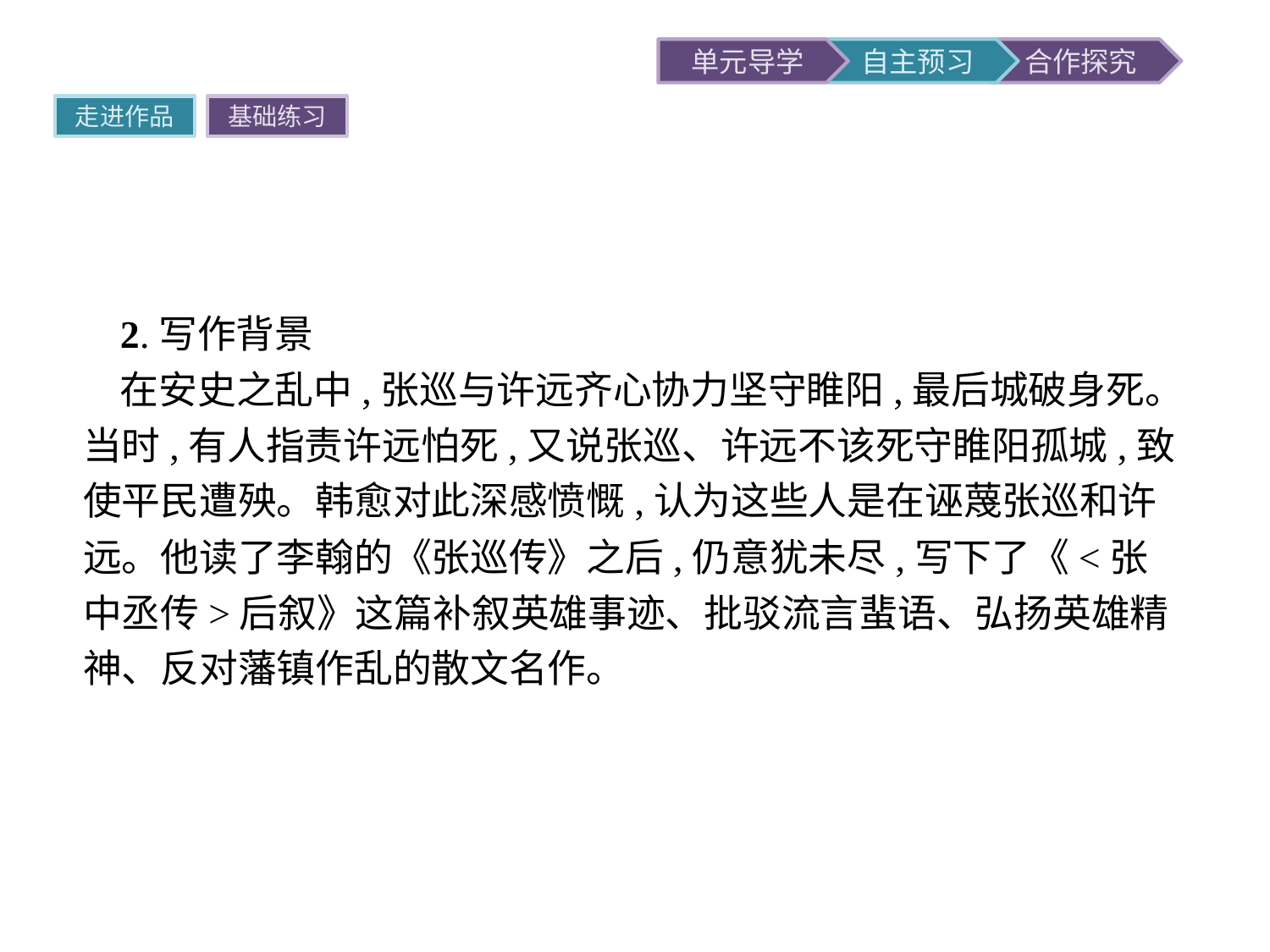

走进作品
基础练习
2.写作背景
在安史之乱中,张巡与许远齐心协力坚守睢阳,最后城破身死。当时,有人指责许远怕死,又说张巡、许远不该死守睢阳孤城,致使平民遭殃。韩愈对此深感愤慨,认为这些人是在诬蔑张巡和许远。他读了李翰的《张巡传》之后,仍意犹未尽,写下了《<张中丞传>后叙》这篇补叙英雄事迹、批驳流言蜚语、弘扬英雄精神、反对藩镇作乱的散文名作。